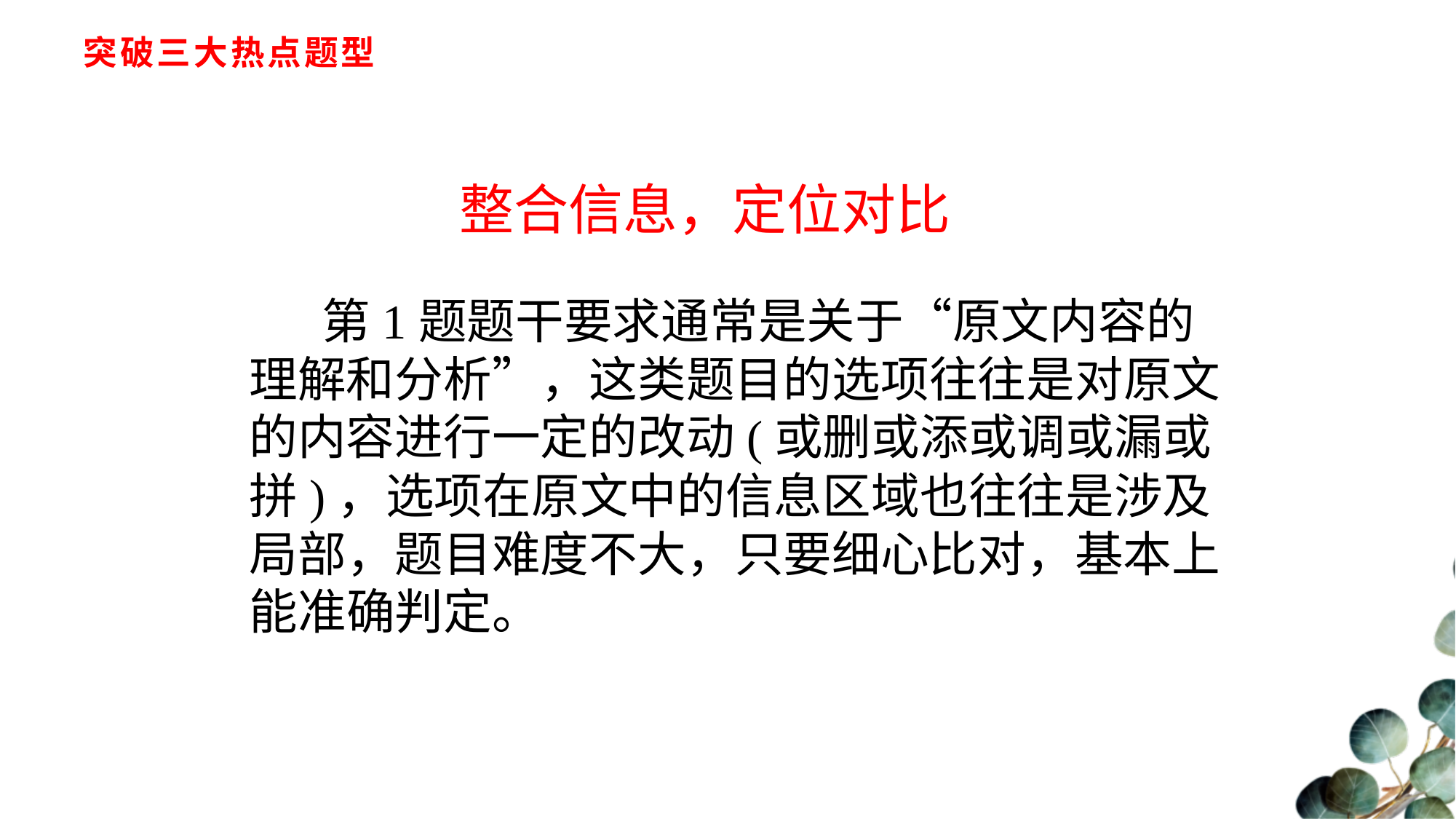

# 突破三大热点题型
整合信息，定位对比
第1题题干要求通常是关于“原文内容的理解和分析”，这类题目的选项往往是对原文的内容进行一定的改动(或删或添或调或漏或拼)，选项在原文中的信息区域也往往是涉及局部，题目难度不大，只要细心比对，基本上能准确判定。